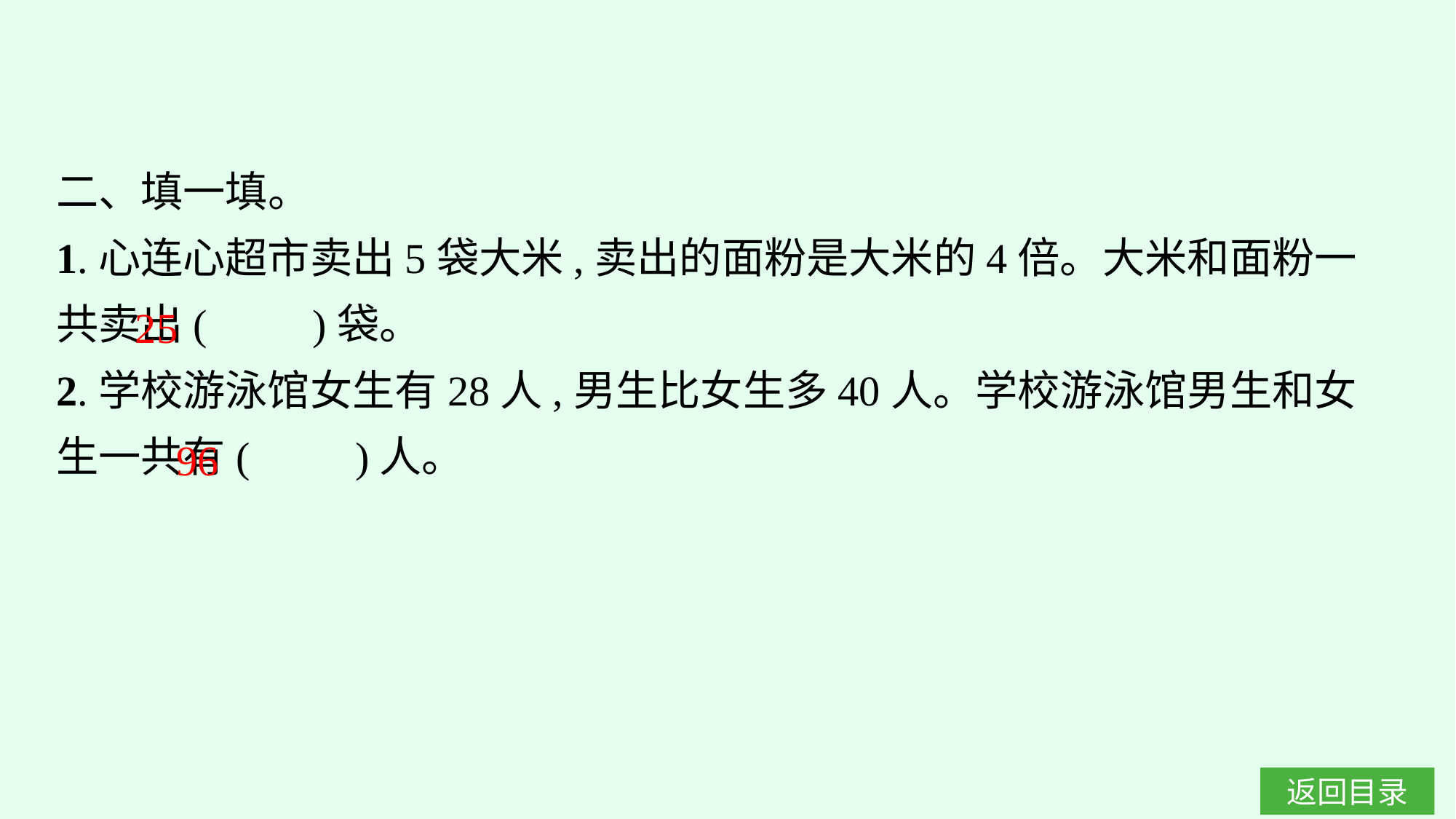

二、填一填。
1.心连心超市卖出5袋大米,卖出的面粉是大米的4倍。大米和面粉一共卖出(　　)袋。
2.学校游泳馆女生有28人,男生比女生多40人。学校游泳馆男生和女生一共有(　　)人。
25
96